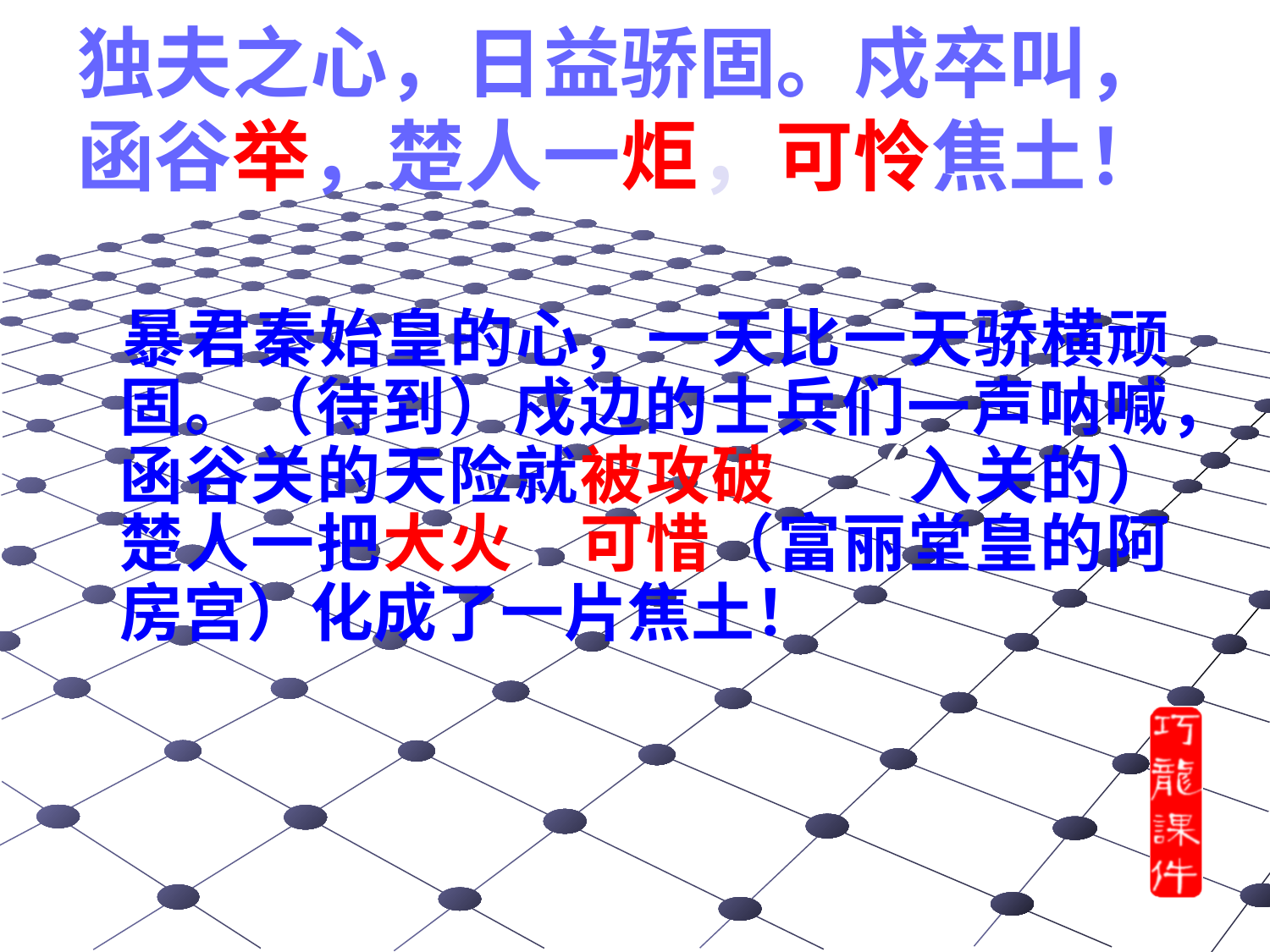

# 独夫之心，日益骄固。戍卒叫，函谷举，楚人一炬，可怜焦土！
  暴君秦始皇的心，一天比一天骄横顽固。（待到）戍边的士兵们一声呐喊，函谷关的天险就被攻破，（入关的）楚人一把大火，可惜（富丽堂皇的阿房宫）化成了一片焦土！